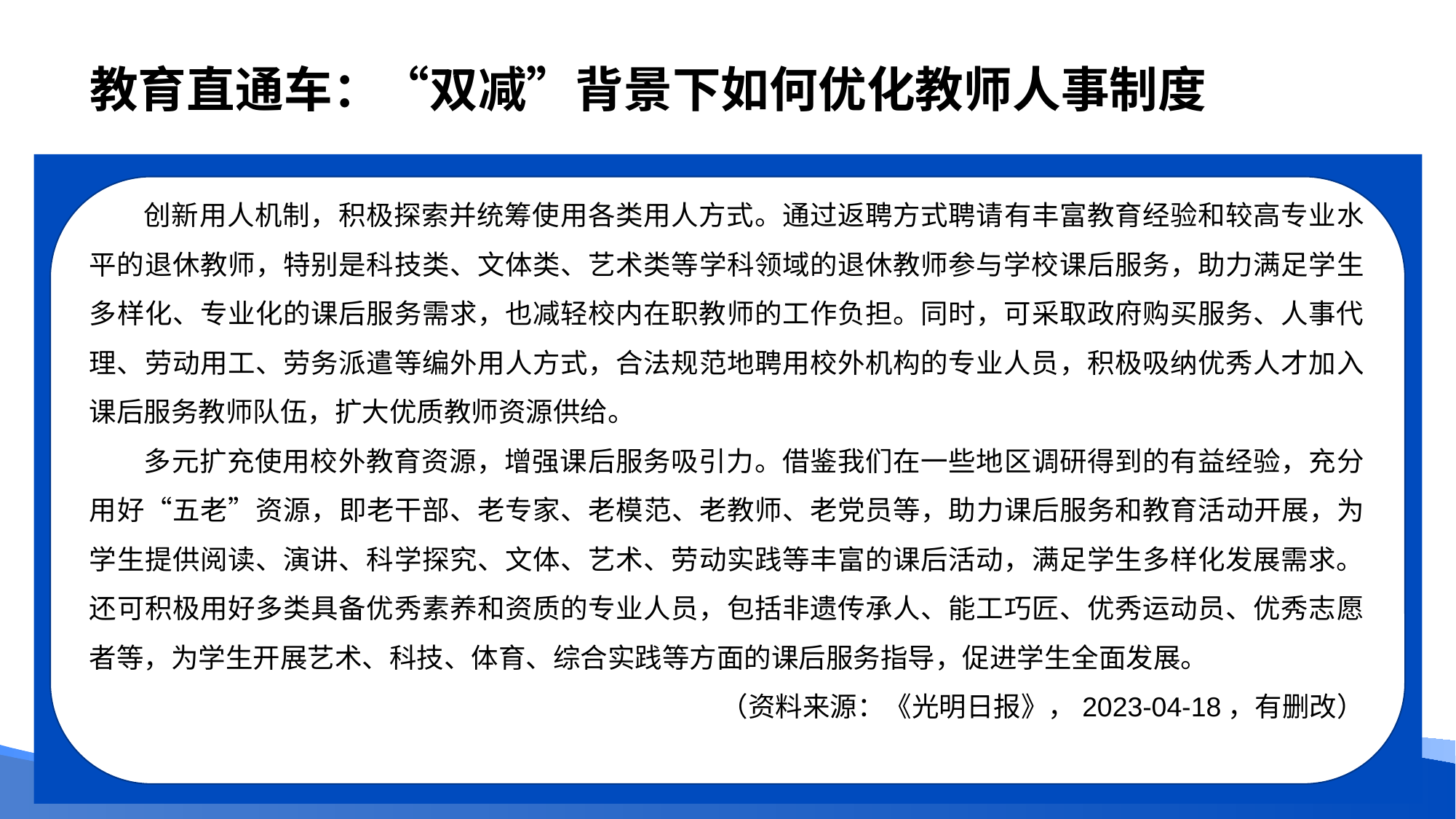

# 教育直通车：“双减”背景下如何优化教师人事制度

创新用人机制，积极探索并统筹使用各类用人方式。通过返聘方式聘请有丰富教育经验和较高专业水平的退休教师，特别是科技类、文体类、艺术类等学科领域的退休教师参与学校课后服务，助力满足学生多样化、专业化的课后服务需求，也减轻校内在职教师的工作负担。同时，可采取政府购买服务、人事代理、劳动用工、劳务派遣等编外用人方式，合法规范地聘用校外机构的专业人员，积极吸纳优秀人才加入课后服务教师队伍，扩大优质教师资源供给。
多元扩充使用校外教育资源，增强课后服务吸引力。借鉴我们在一些地区调研得到的有益经验，充分用好“五老”资源，即老干部、老专家、老模范、老教师、老党员等，助力课后服务和教育活动开展，为学生提供阅读、演讲、科学探究、文体、艺术、劳动实践等丰富的课后活动，满足学生多样化发展需求。还可积极用好多类具备优秀素养和资质的专业人员，包括非遗传承人、能工巧匠、优秀运动员、优秀志愿者等，为学生开展艺术、科技、体育、综合实践等方面的课后服务指导，促进学生全面发展。
（资料来源：《光明日报》，2023-04-18，有删改）